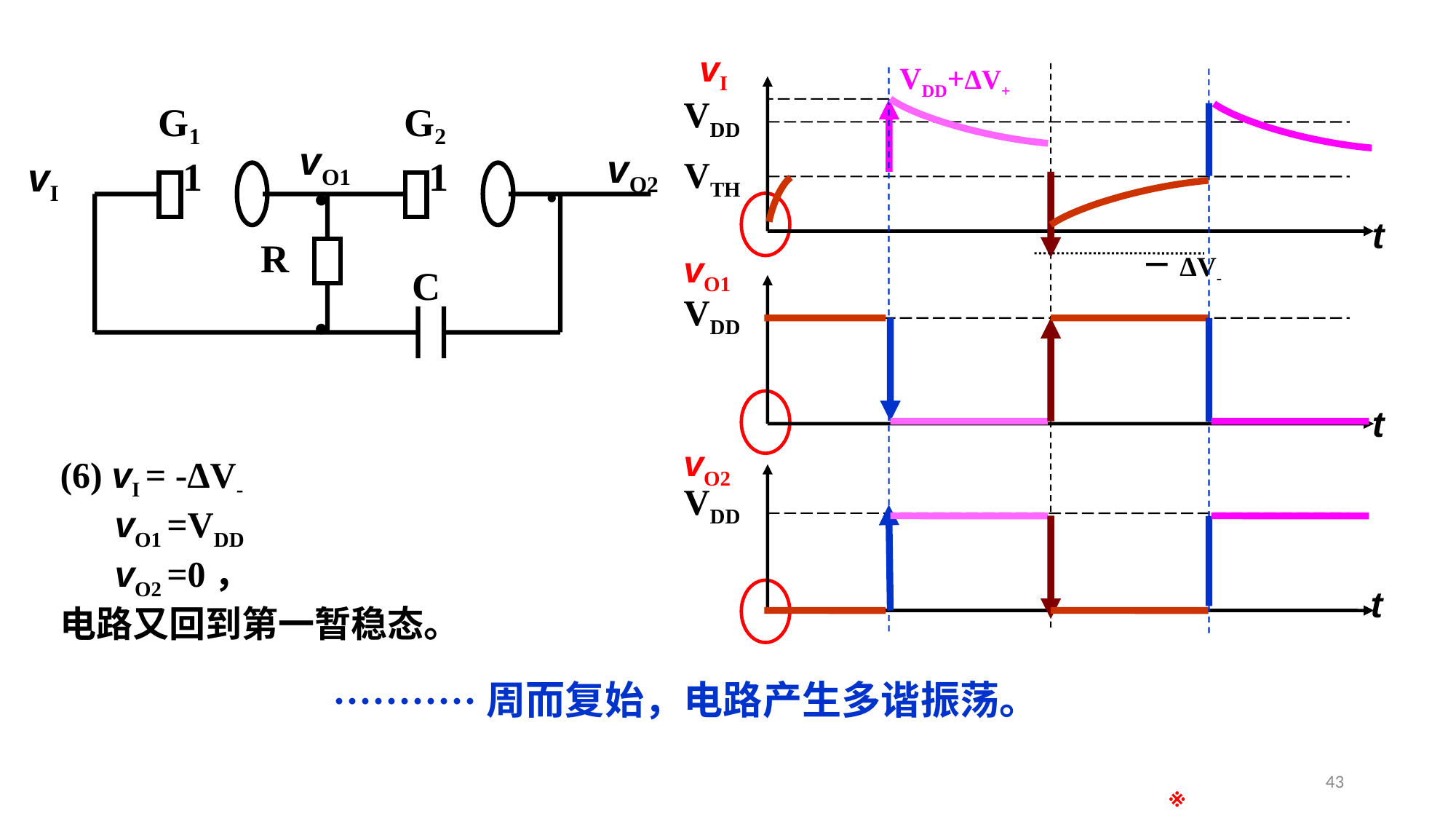

vI

VDD

VTH

t
vO1

VDD

t
vO2

VDD

t
VDD+ΔV+

－ΔV-

G1
G2
vO1
vO2
1
1
vI

R
C
•
•

•

(6) vI = -ΔV-
      vO1 =VDD
      vO2 =0，
电路又回到第一暂稳态。
···········周而复始，电路产生多谐振荡。
43
※